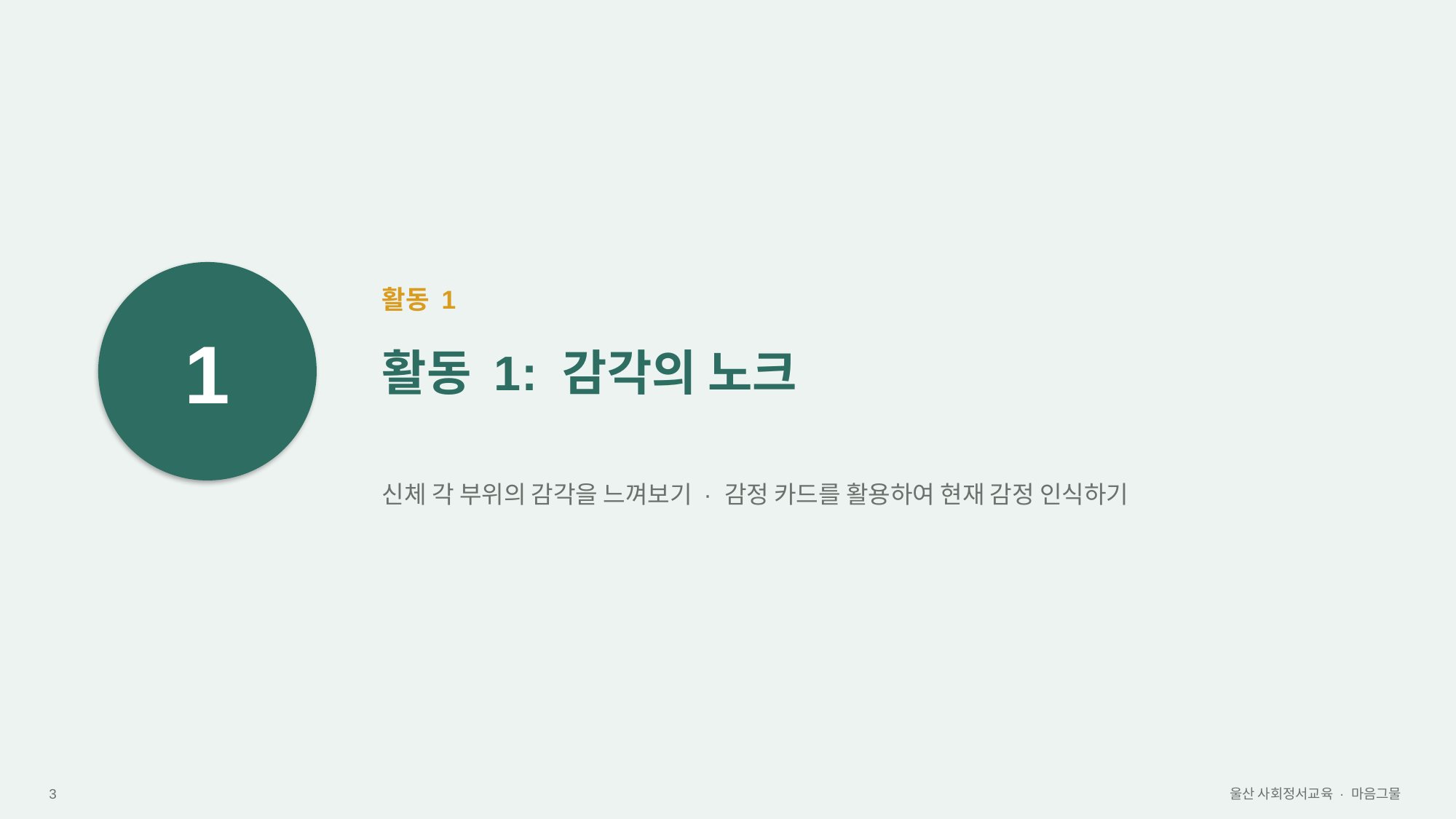

1
활동 1
활동 1: 감각의 노크
신체 각 부위의 감각을 느껴보기 · 감정 카드를 활용하여 현재 감정 인식하기
3
울산 사회정서교육 · 마음그물